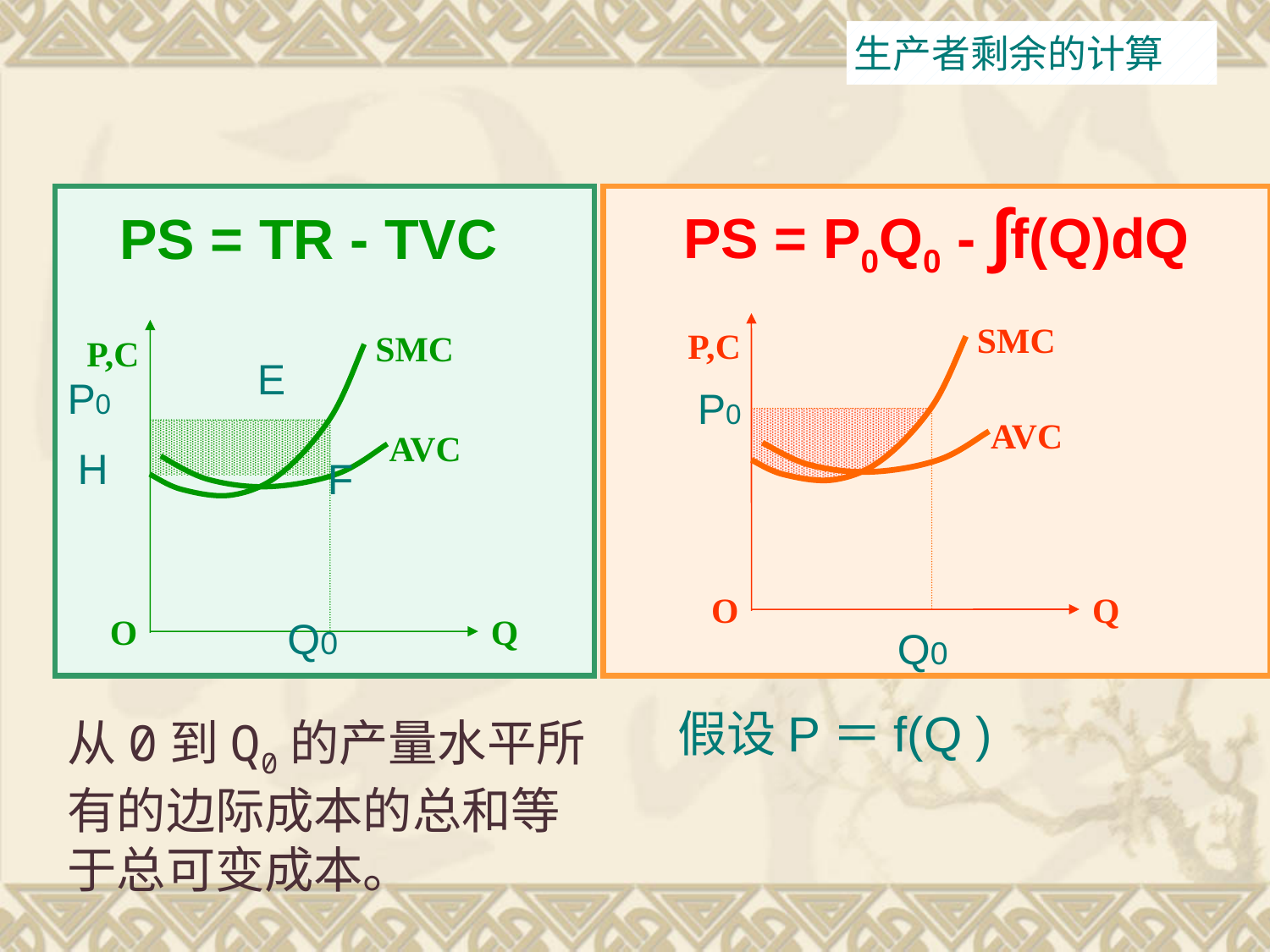

生产者剩余的计算

PS = TR - TVC
P,C

SMC

AVC

O
Q

PS = P0Q0 - ∫f(Q)dQ
P,C

SMC

E
P0
P0

AVC

H
F
O
Q
Q0

Q0
假设P＝f(Q )
从0到Q0的产量水平所有的边际成本的总和等于总可变成本。